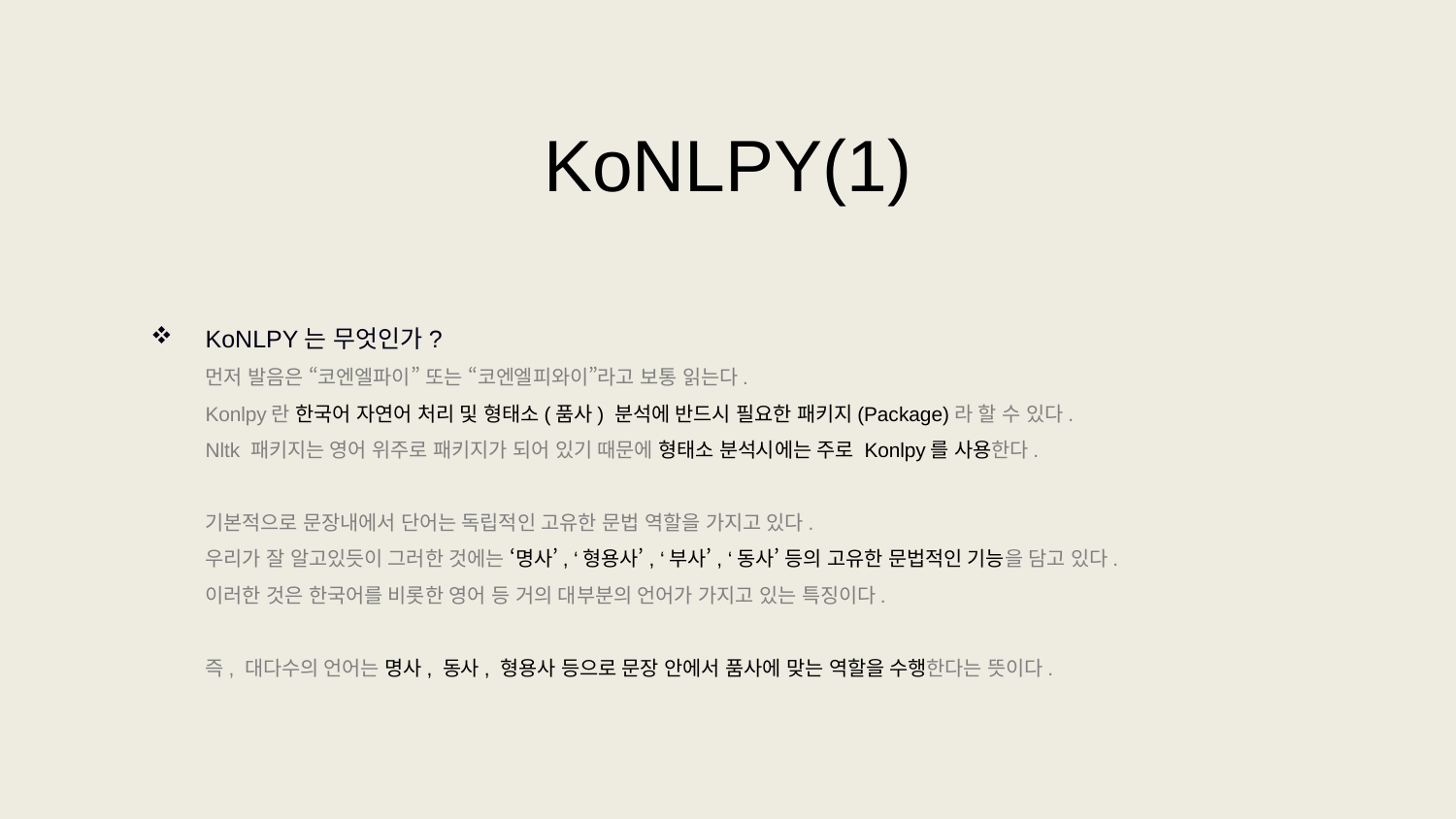

KoNLPY(1)
KoNLPY는 무엇인가?
먼저 발음은 “코엔엘파이” 또는 “코엔엘피와이”라고 보통 읽는다.
Konlpy란 한국어 자연어 처리 및 형태소(품사) 분석에 반드시 필요한 패키지(Package)라 할 수 있다.
Nltk 패키지는 영어 위주로 패키지가 되어 있기 때문에 형태소 분석시에는 주로 Konlpy를 사용한다.
기본적으로 문장내에서 단어는 독립적인 고유한 문법 역할을 가지고 있다.
우리가 잘 알고있듯이 그러한 것에는 ‘명사’, ‘형용사’, ‘부사’, ‘동사’ 등의 고유한 문법적인 기능을 담고 있다.
이러한 것은 한국어를 비롯한 영어 등 거의 대부분의 언어가 가지고 있는 특징이다.
즉, 대다수의 언어는 명사, 동사, 형용사 등으로 문장 안에서 품사에 맞는 역할을 수행한다는 뜻이다.